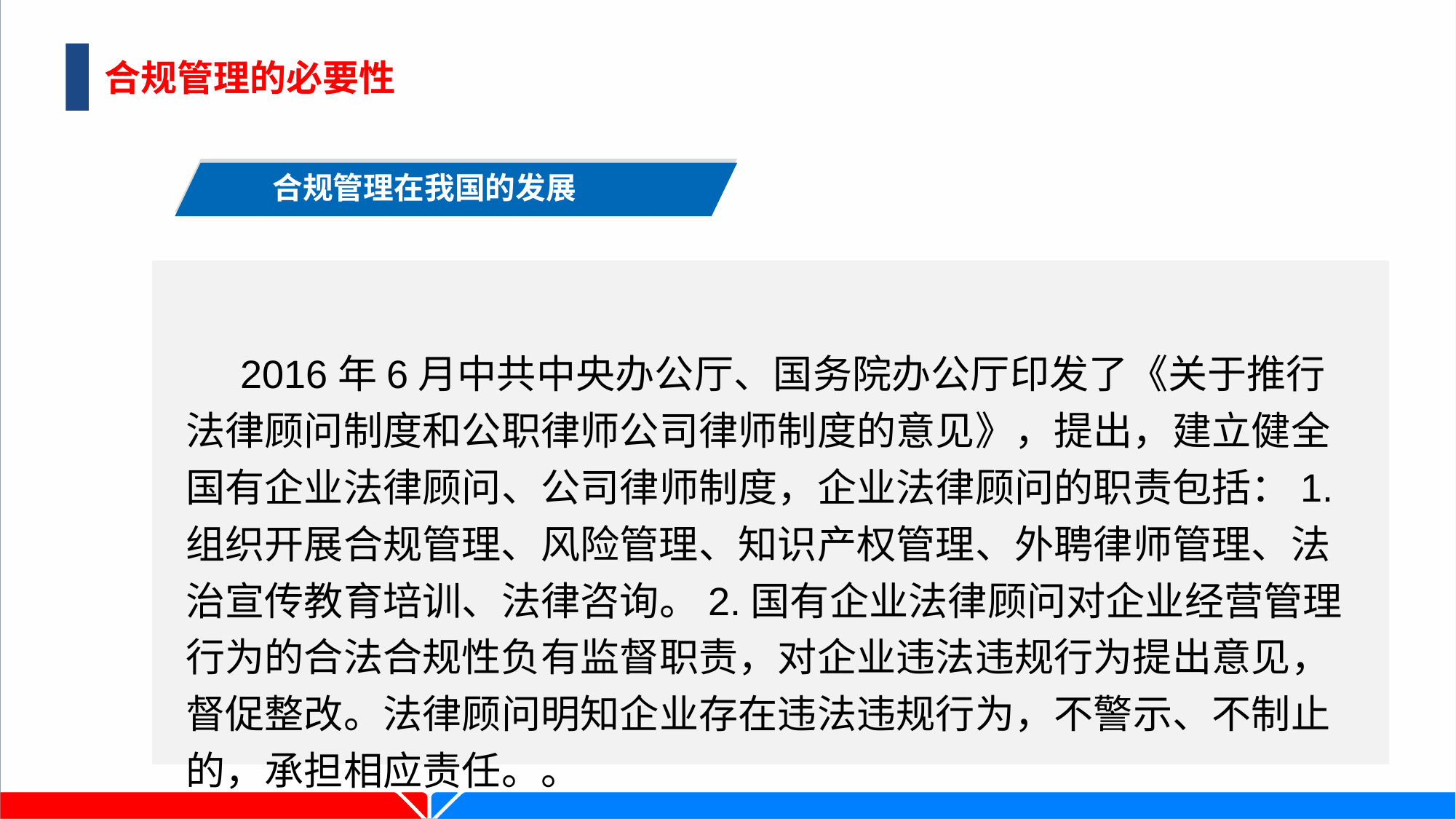

合规管理的必要性

合规管理在我国的发展

2016年6月中共中央办公厅、国务院办公厅印发了《关于推行法律顾问制度和公职律师公司律师制度的意见》，提出，建立健全国有企业法律顾问、公司律师制度，企业法律顾问的职责包括：1.组织开展合规管理、风险管理、知识产权管理、外聘律师管理、法治宣传教育培训、法律咨询。2.国有企业法律顾问对企业经营管理行为的合法合规性负有监督职责，对企业违法违规行为提出意见，督促整改。法律顾问明知企业存在违法违规行为，不警示、不制止的，承担相应责任。。